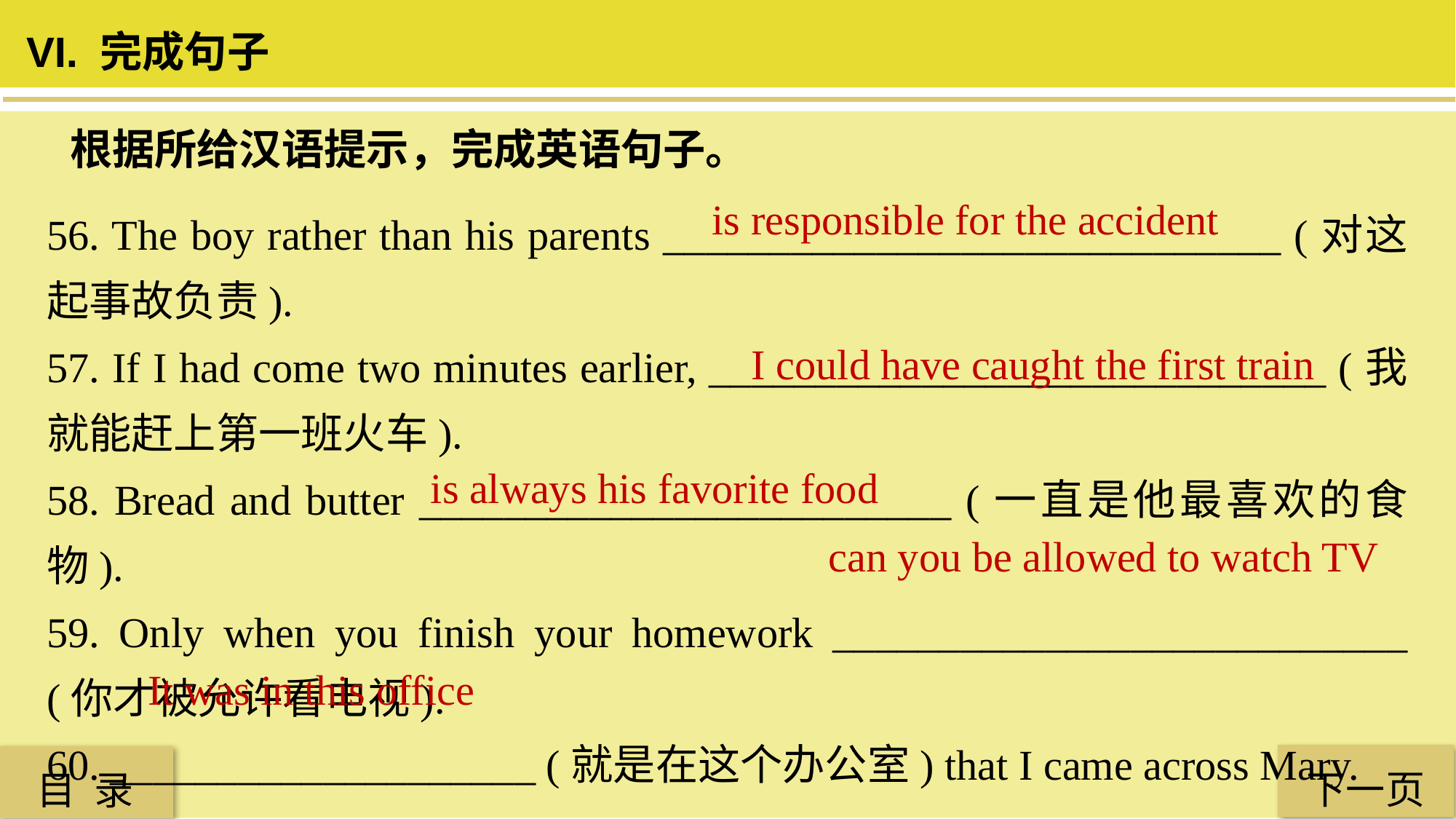

VI. 完成句子
根据所给汉语提示，完成英语句子。
56. The boy rather than his parents _____________________________ (对这起事故负责).
57. If I had come two minutes earlier, _____________________________ (我就能赶上第一班火车).
58. Bread and butter _________________________ (一直是他最喜欢的食物).
59. Only when you finish your homework ___________________________ (你才被允许看电视).
60. ____________________ (就是在这个办公室) that I came across Mary.
 is responsible for the accident
 I could have caught the first train
 is always his favorite food
 can you be allowed to watch TV
It was in this office